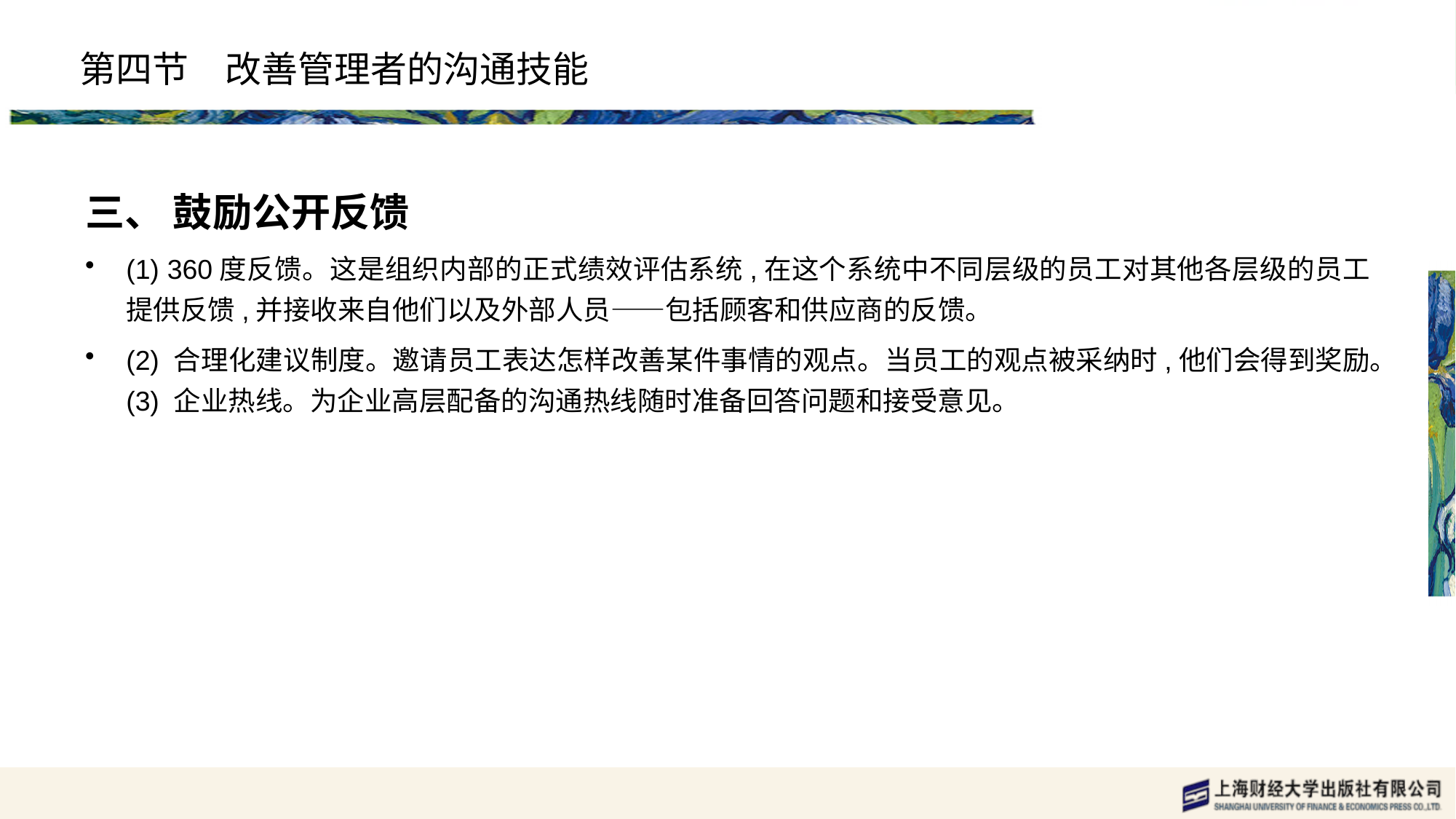

# 第四节　改善管理者的沟通技能
三、 鼓励公开反馈
(1) 360度反馈。这是组织内部的正式绩效评估系统,在这个系统中不同层级的员工对其他各层级的员工提供反馈,并接收来自他们以及外部人员——包括顾客和供应商的反馈。
(2) 合理化建议制度。邀请员工表达怎样改善某件事情的观点。当员工的观点被采纳时,他们会得到奖励。(3) 企业热线。为企业高层配备的沟通热线随时准备回答问题和接受意见。